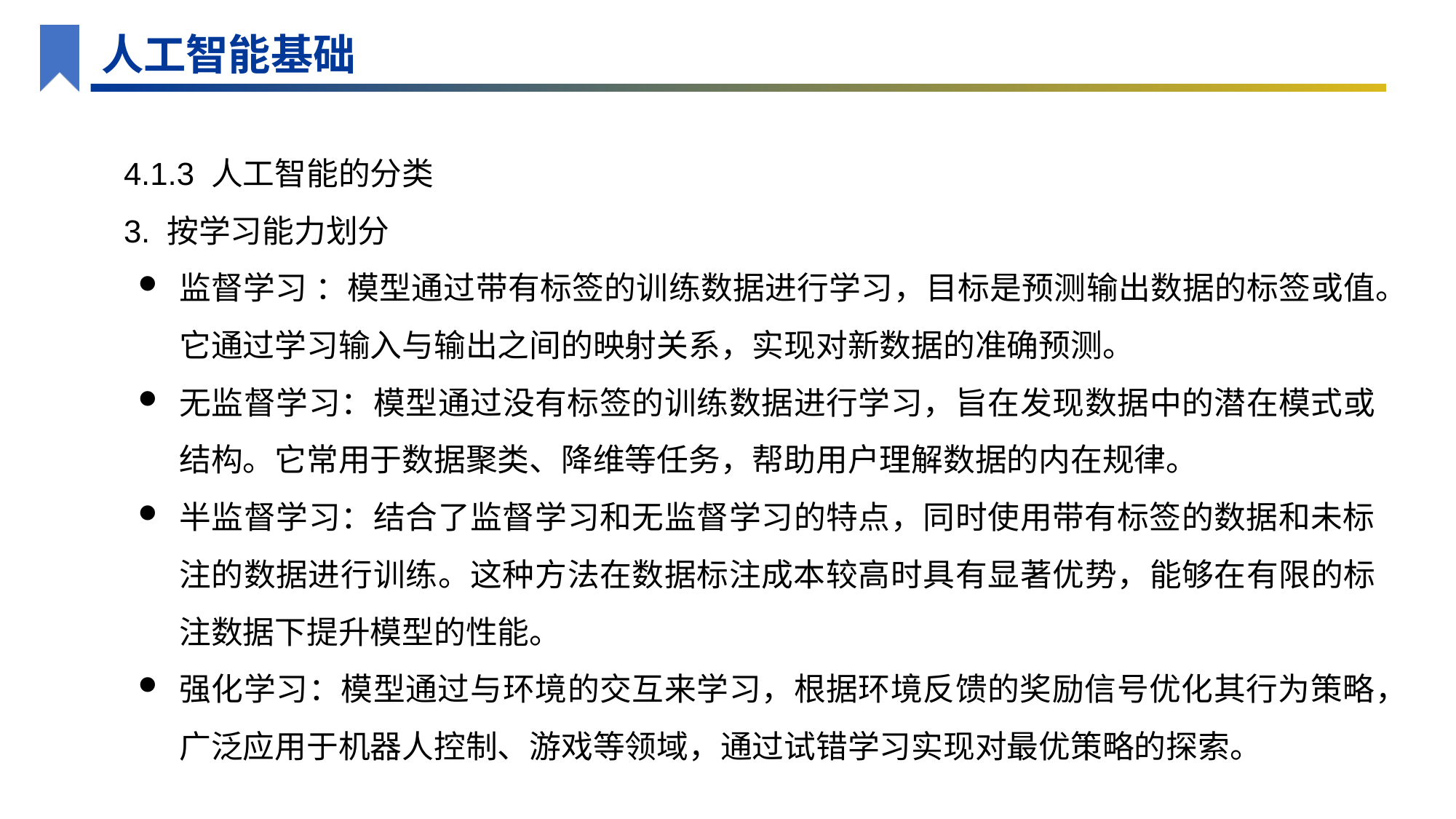

人工智能基础
4.1.3 人工智能的分类
3. 按学习能力划分
监督学习 ：模型通过带有标签的训练数据进行学习，目标是预测输出数据的标签或值。它通过学习输入与输出之间的映射关系，实现对新数据的准确预测。
无监督学习：模型通过没有标签的训练数据进行学习，旨在发现数据中的潜在模式或结构。它常用于数据聚类、降维等任务，帮助用户理解数据的内在规律。
半监督学习：结合了监督学习和无监督学习的特点，同时使用带有标签的数据和未标注的数据进行训练。这种方法在数据标注成本较高时具有显著优势，能够在有限的标注数据下提升模型的性能。
强化学习：模型通过与环境的交互来学习，根据环境反馈的奖励信号优化其行为策略，广泛应用于机器人控制、游戏等领域，通过试错学习实现对最优策略的探索。